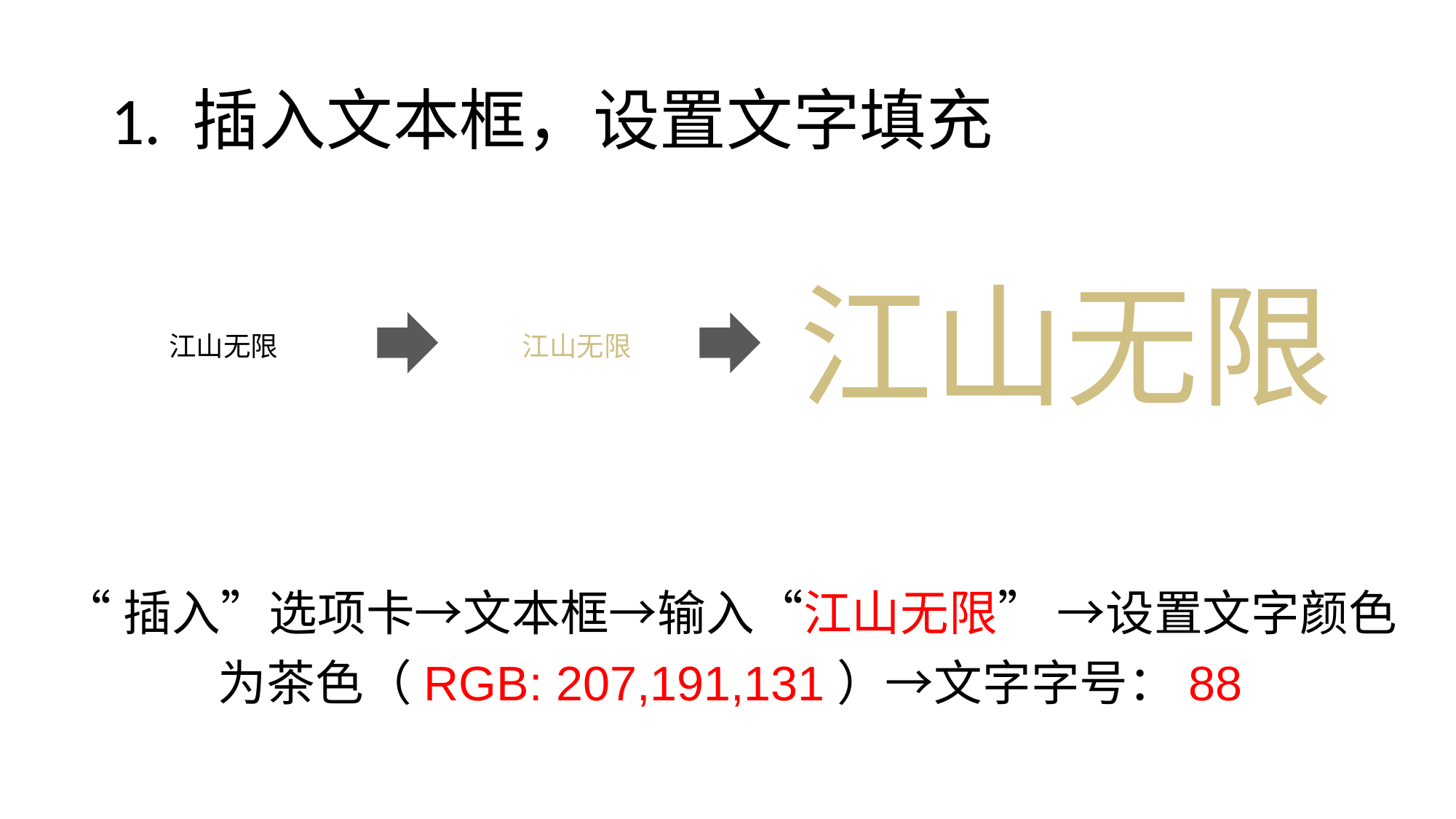

# 1. 插入文本框，设置文字填充
江山无限

江山无限
江山无限
“插入”选项卡→文本框→输入“江山无限” →设置文字颜色为茶色（RGB: 207,191,131）→文字字号：88